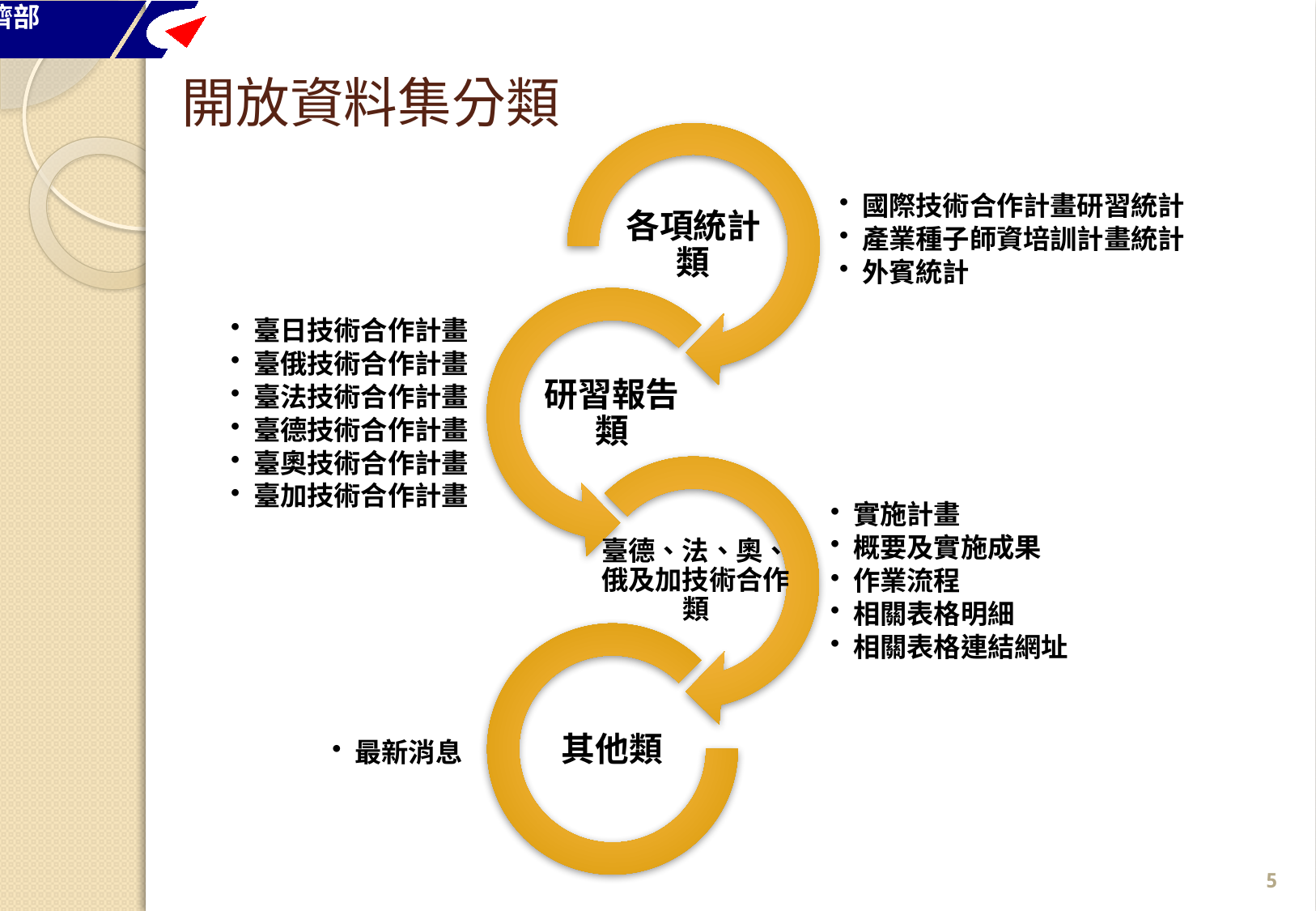

# 開放資料集分類
國際技術合作計畫研習統計
產業種子師資培訓計畫統計
外賓統計
各項統計類
臺日技術合作計畫
臺俄技術合作計畫
臺法技術合作計畫
臺德技術合作計畫
臺奧技術合作計畫
臺加技術合作計畫
研習報告類
實施計畫
概要及實施成果
作業流程
相關表格明細
相關表格連結網址
臺德、法、奧、俄及加技術合作類
最新消息
其他類
5